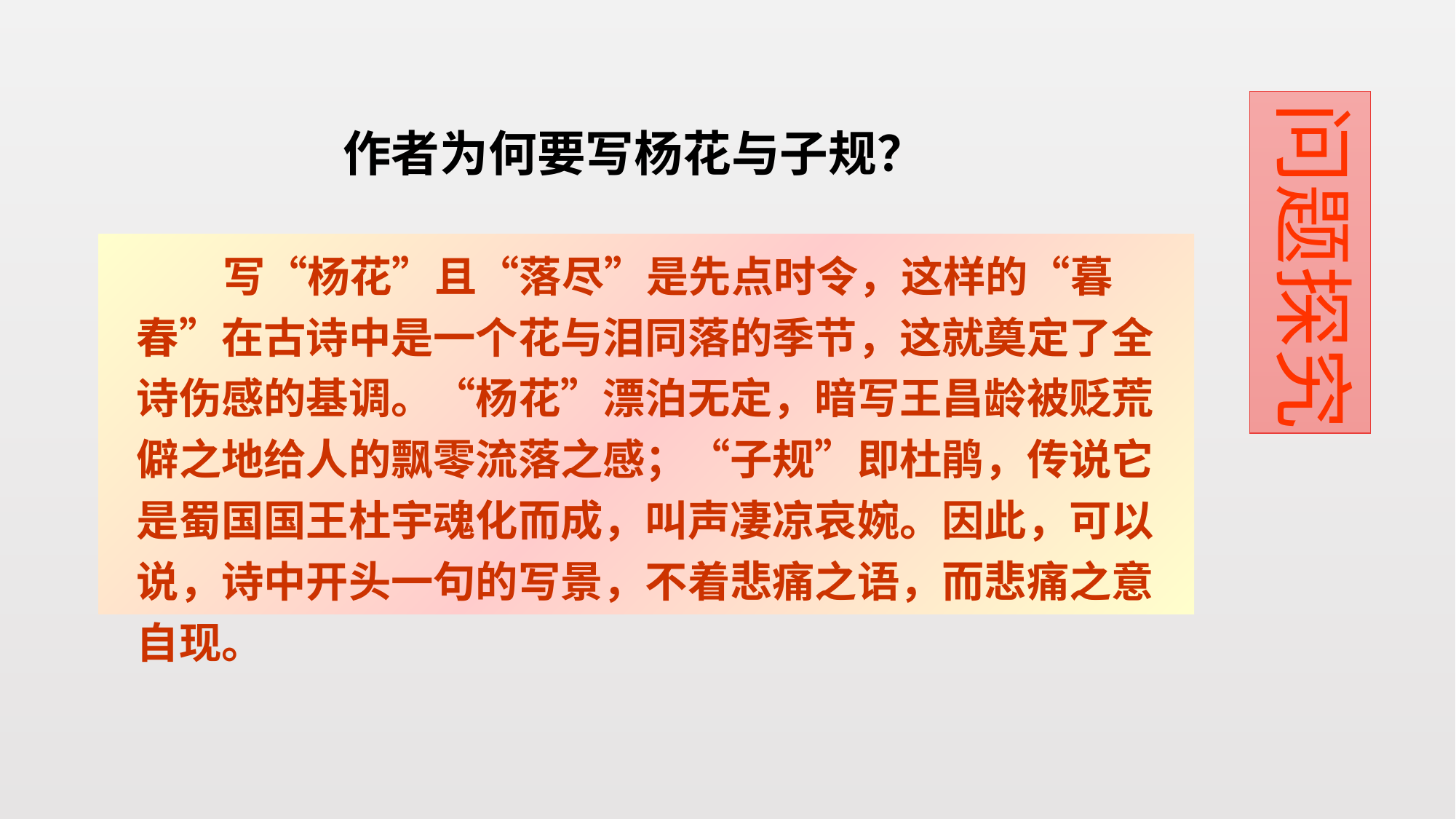

问题探究
作者为何要写杨花与子规？
写“杨花”且“落尽”是先点时令，这样的“暮春”在古诗中是一个花与泪同落的季节，这就奠定了全诗伤感的基调。“杨花”漂泊无定，暗写王昌龄被贬荒僻之地给人的飘零流落之感；“子规”即杜鹃，传说它是蜀国国王杜宇魂化而成，叫声凄凉哀婉。因此，可以说，诗中开头一句的写景，不着悲痛之语，而悲痛之意自现。